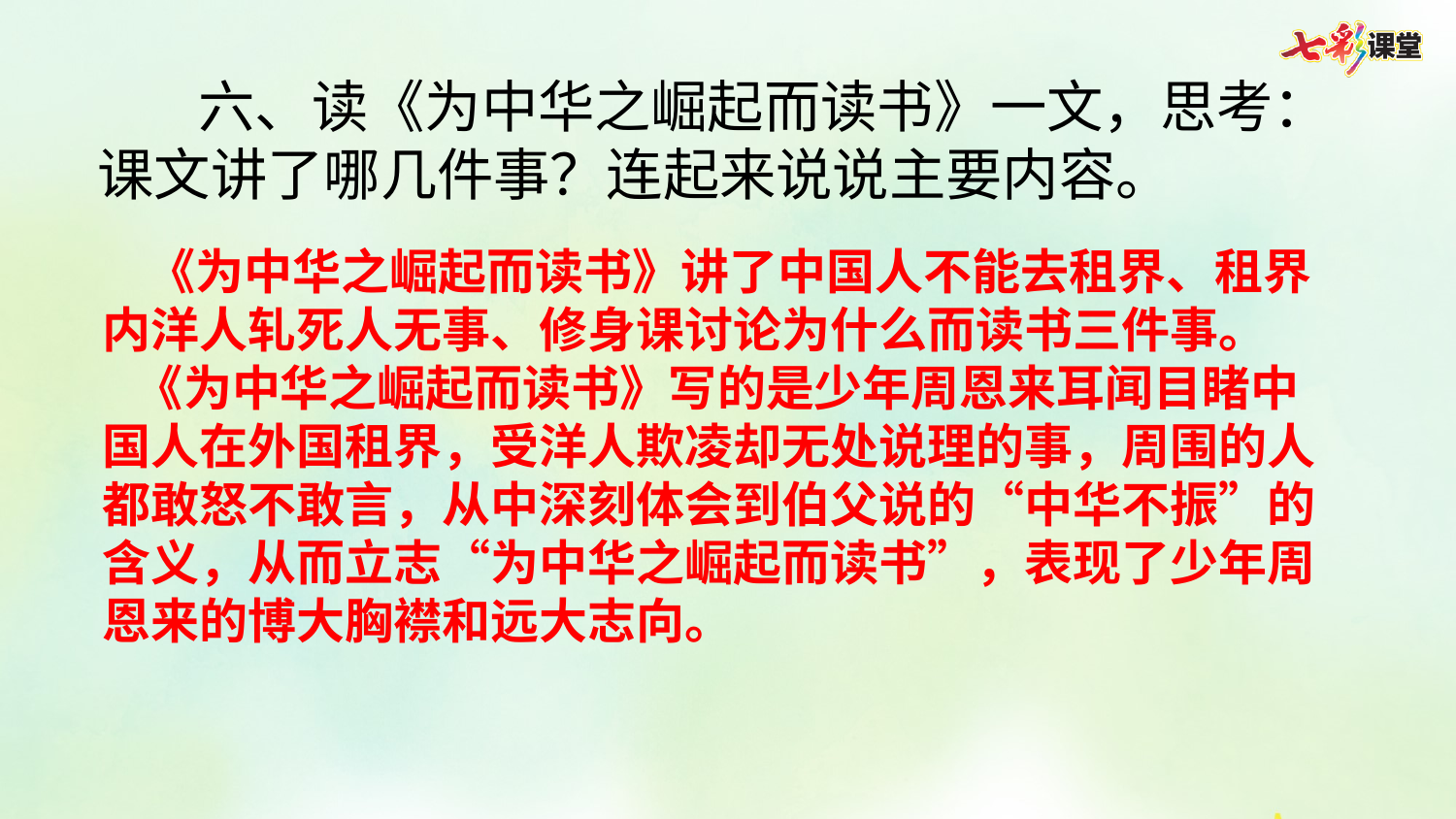

六、读《为中华之崛起而读书》一文，思考：课文讲了哪几件事？连起来说说主要内容。
   《为中华之崛起而读书》讲了中国人不能去租界、租界内洋人轧死人无事、修身课讨论为什么而读书三件事。
   《为中华之崛起而读书》写的是少年周恩来耳闻目睹中国人在外国租界，受洋人欺凌却无处说理的事，周围的人都敢怒不敢言，从中深刻体会到伯父说的“中华不振”的含义，从而立志“为中华之崛起而读书”，表现了少年周恩来的博大胸襟和远大志向。